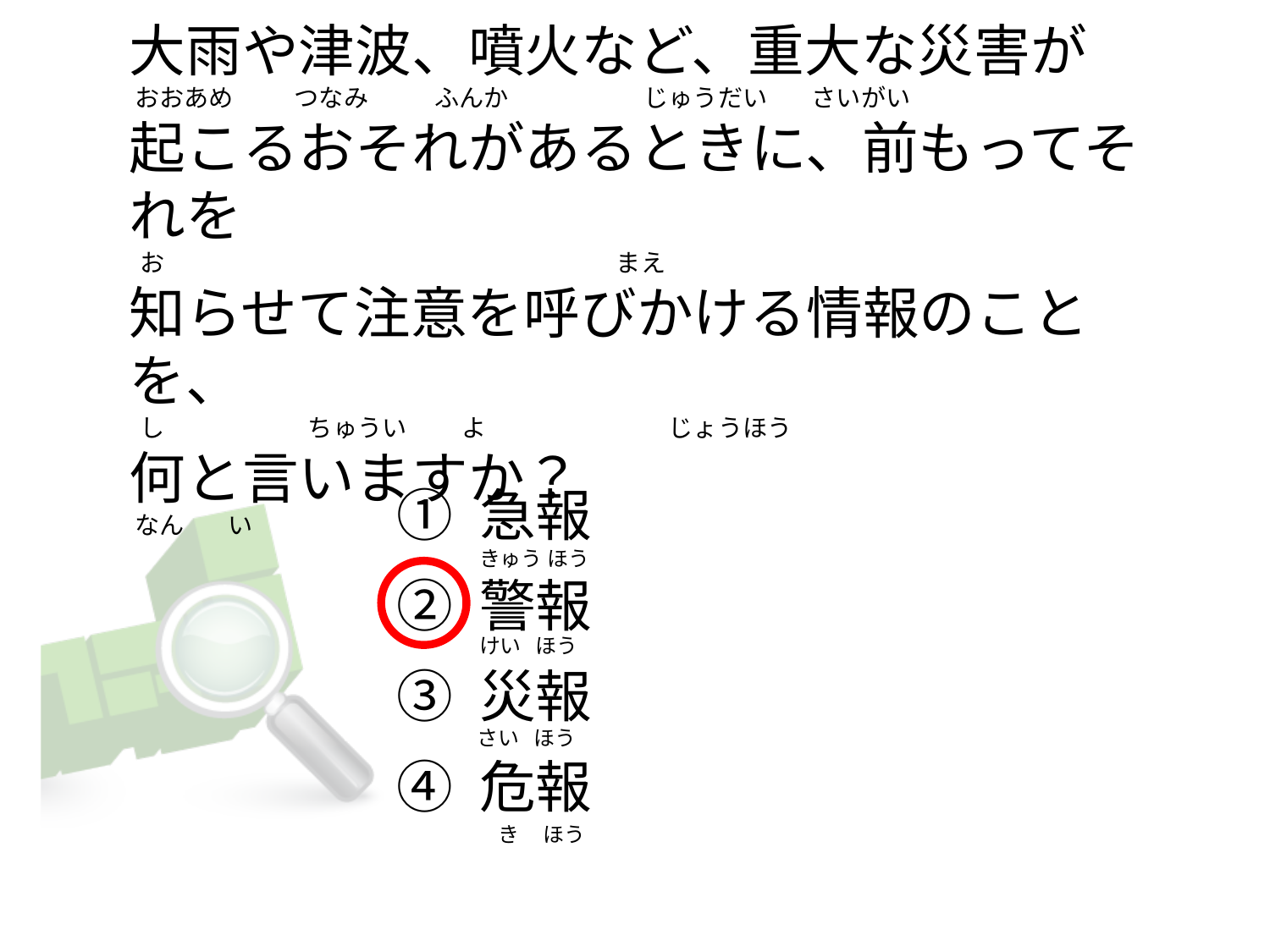

# 大雨や津波、噴火など、重大な災害が  おおあめ           つなみ            ふんか      　              じゅうだい        さいがい 起こるおそれがあるときに、前もってそれを   お                                                                                  まえ 知らせて注意を呼びかける情報のことを、   し                          ちゅうい          よ                                 じょうほう     何と言いますか？  なん        い
① 急報
② 警報
③ 災報
④ 危報
きゅう ほう

けい   ほう
さい   ほう
   き     ほう